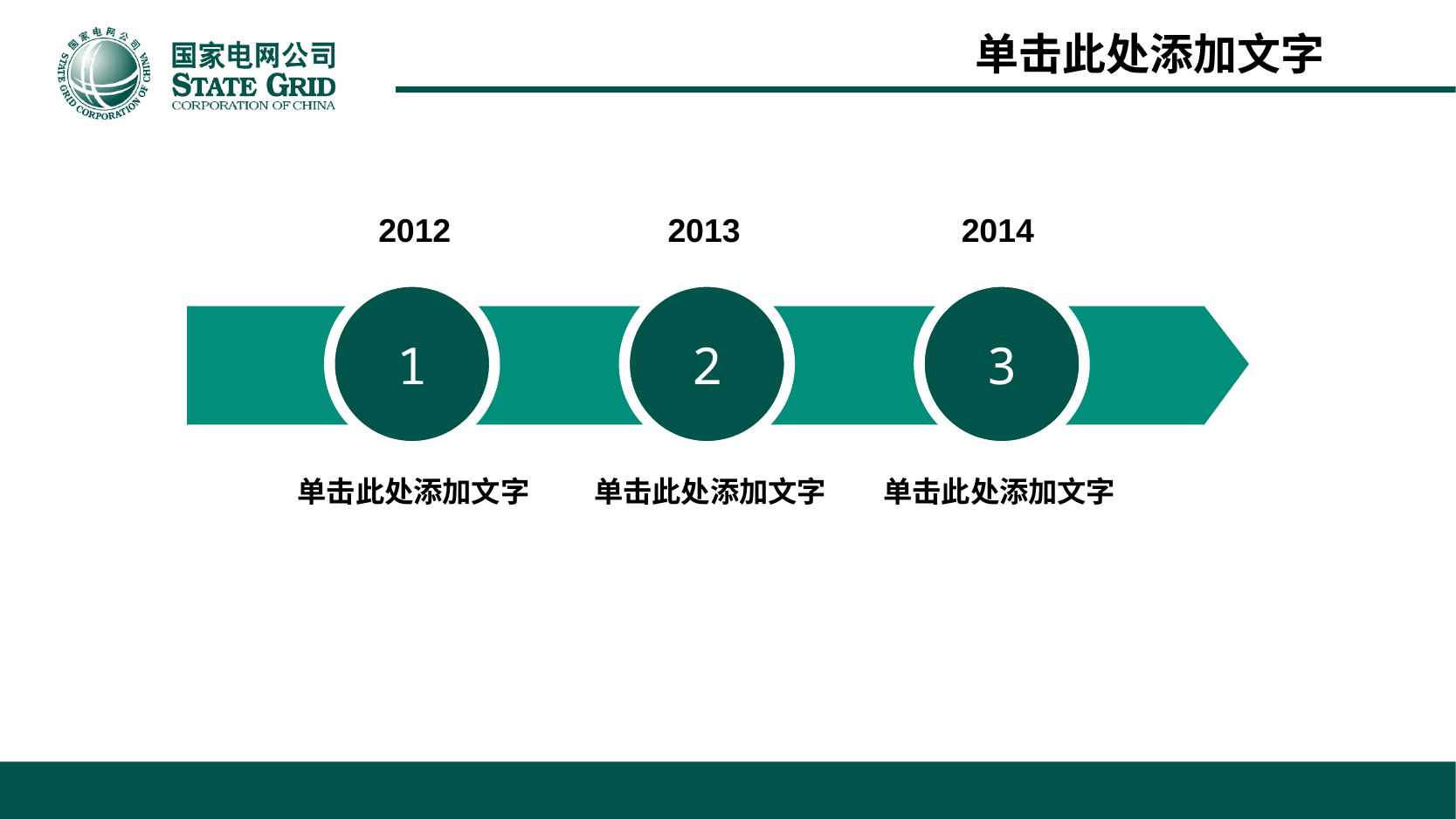

2012
1
单击此处添加文字
2013
2
单击此处添加文字
2014
3
单击此处添加文字